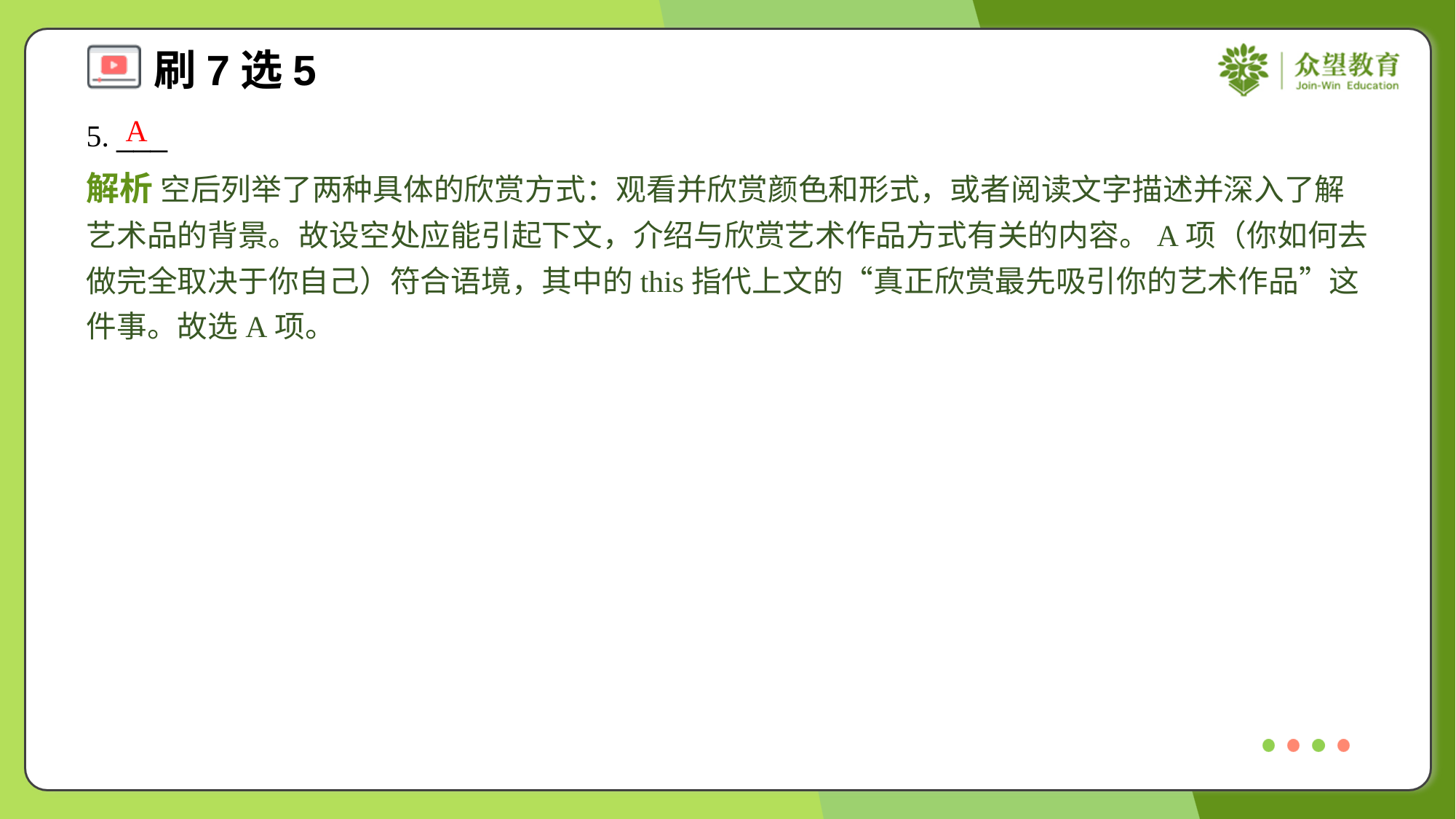

A
5. ___
解析 空后列举了两种具体的欣赏方式：观看并欣赏颜色和形式，或者阅读文字描述并深入了解艺术品的背景。故设空处应能引起下文，介绍与欣赏艺术作品方式有关的内容。A项（你如何去做完全取决于你自己）符合语境，其中的this指代上文的“真正欣赏最先吸引你的艺术作品”这件事。故选A项。